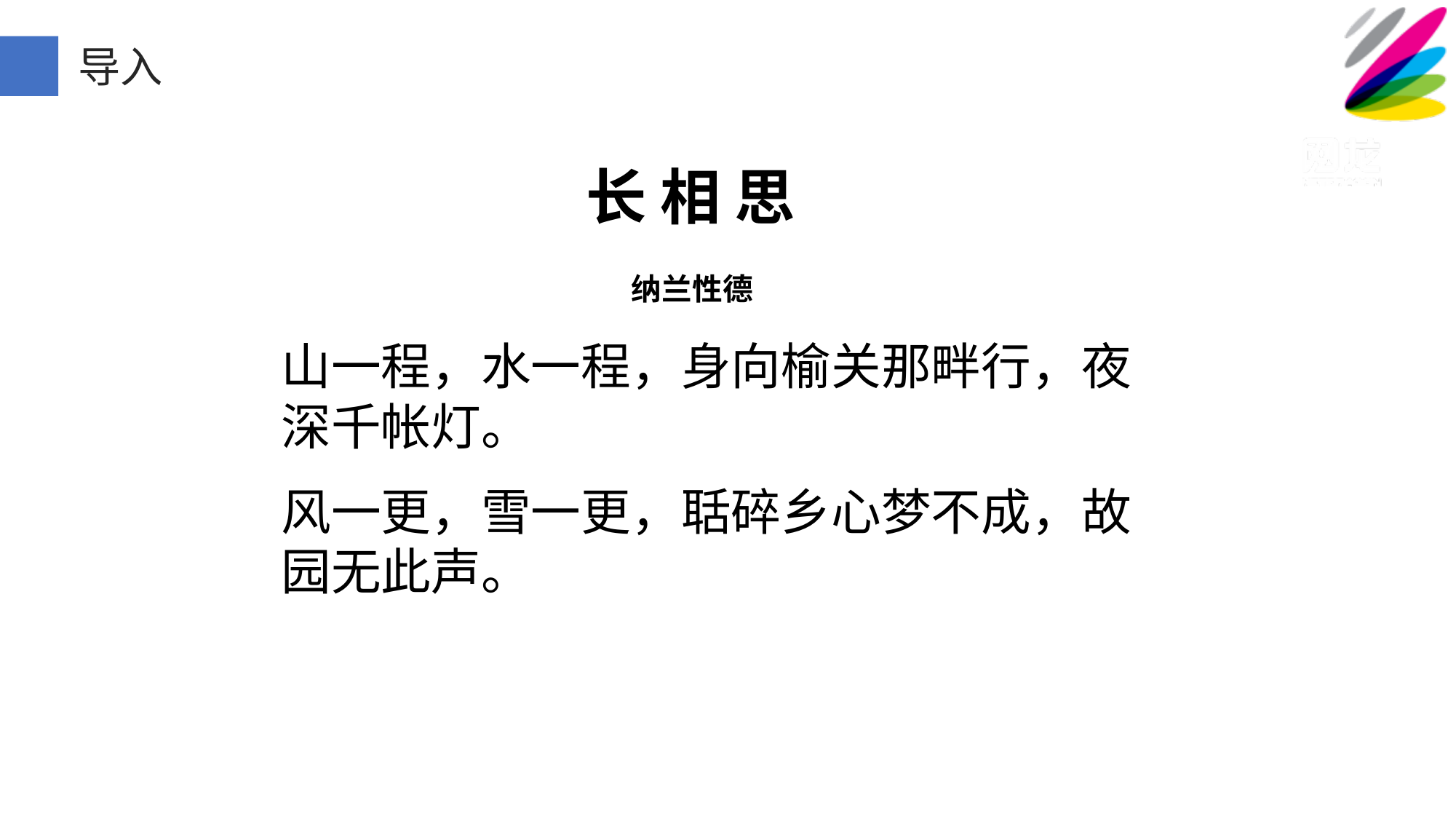

导入

                     长 相 思
                              纳兰性德
山一程，水一程，身向榆关那畔行，夜深千帐灯。
风一更，雪一更，聒碎乡心梦不成，故园无此声。
10